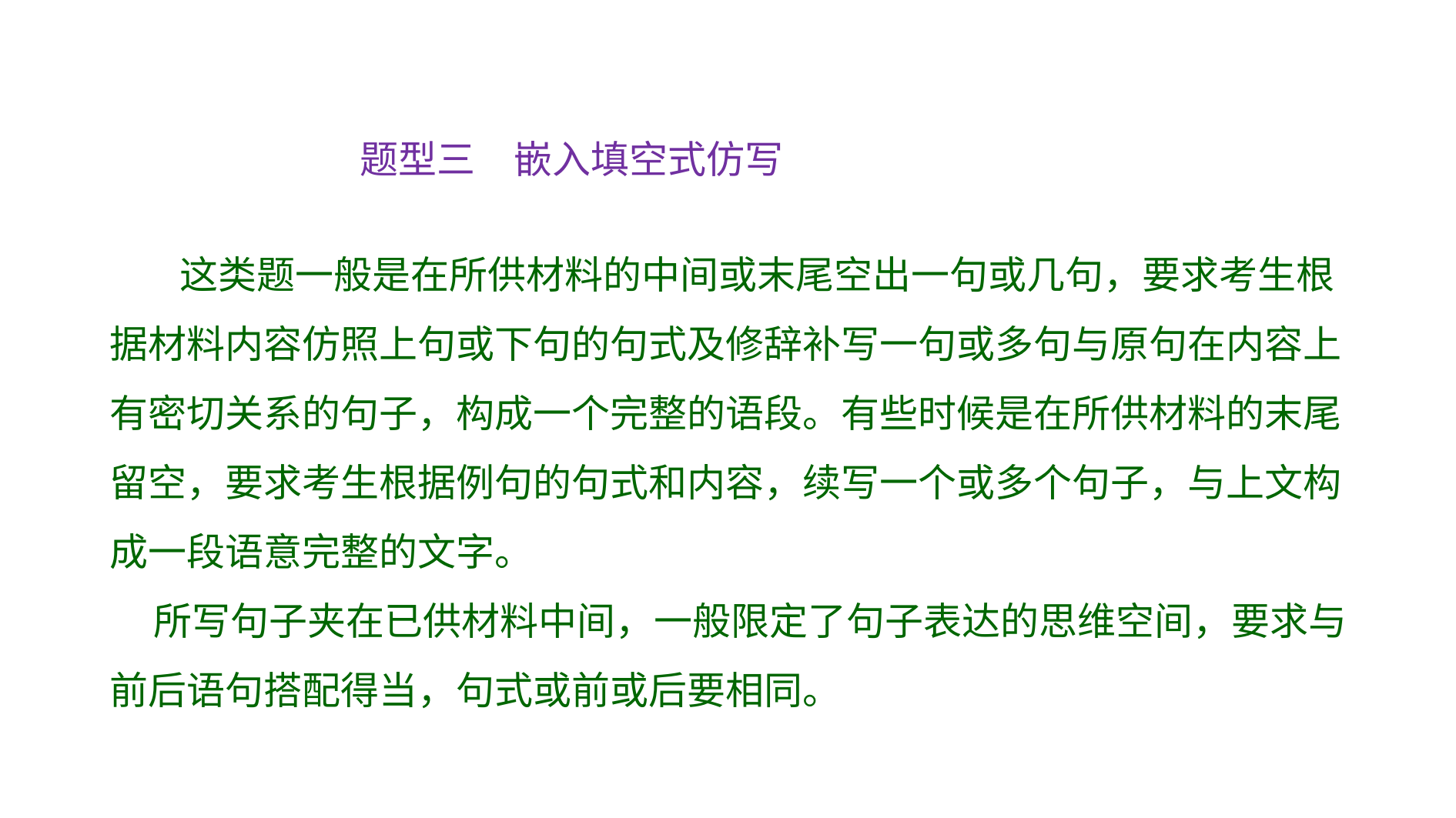

题型三　嵌入填空式仿写

       这类题一般是在所供材料的中间或末尾空出一句或几句，要求考生根据材料内容仿照上句或下句的句式及修辞补写一句或多句与原句在内容上有密切关系的句子，构成一个完整的语段。有些时候是在所供材料的末尾留空，要求考生根据例句的句式和内容，续写一个或多个句子，与上文构成一段语意完整的文字。
    所写句子夹在已供材料中间，一般限定了句子表达的思维空间，要求与前后语句搭配得当，句式或前或后要相同。